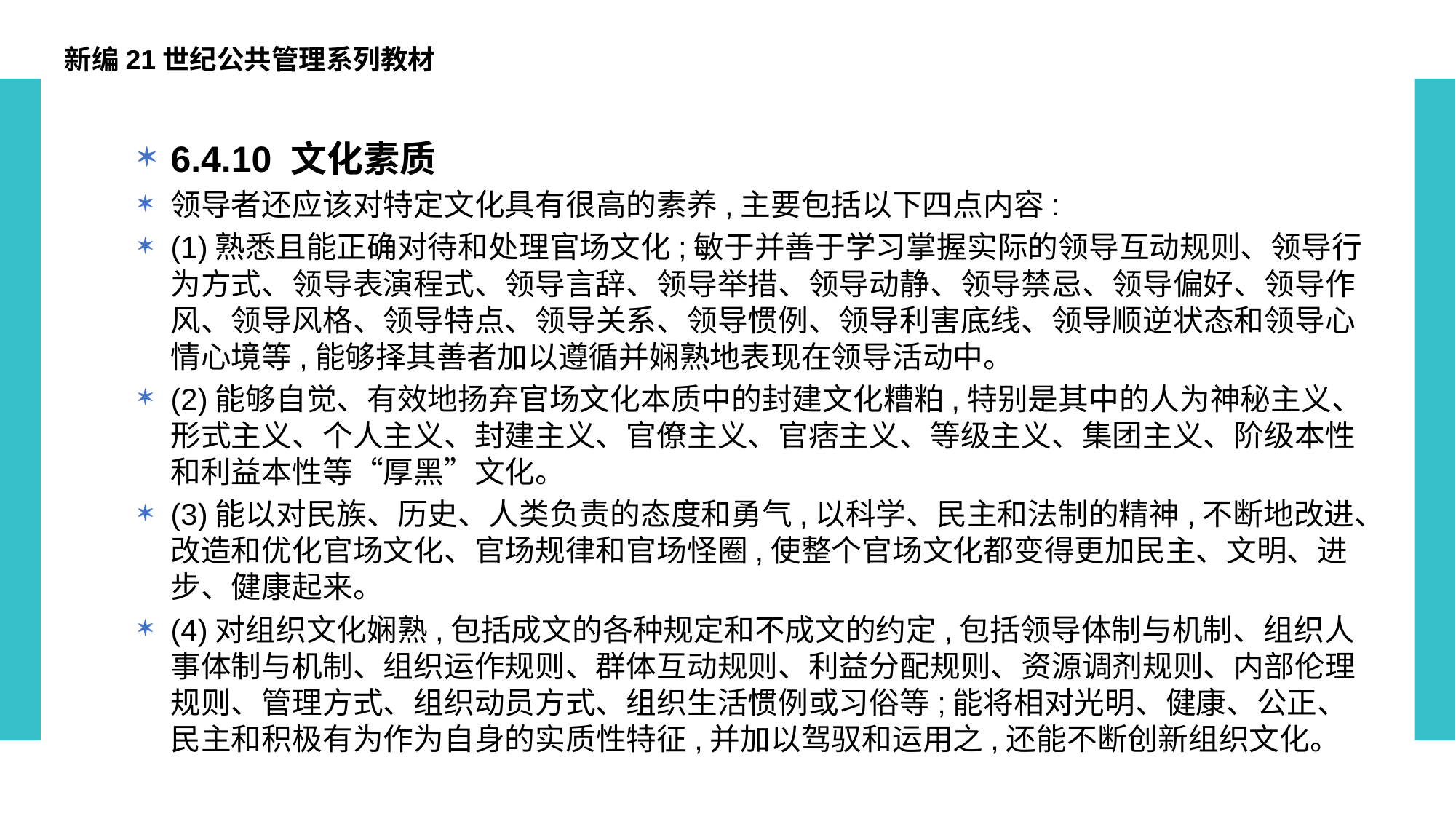

新编21世纪公共管理系列教材
6.4.10 文化素质
领导者还应该对特定文化具有很高的素养,主要包括以下四点内容:
(1)熟悉且能正确对待和处理官场文化;敏于并善于学习掌握实际的领导互动规则、领导行为方式、领导表演程式、领导言辞、领导举措、领导动静、领导禁忌、领导偏好、领导作风、领导风格、领导特点、领导关系、领导惯例、领导利害底线、领导顺逆状态和领导心情心境等,能够择其善者加以遵循并娴熟地表现在领导活动中。
(2)能够自觉、有效地扬弃官场文化本质中的封建文化糟粕,特别是其中的人为神秘主义、形式主义、个人主义、封建主义、官僚主义、官痞主义、等级主义、集团主义、阶级本性和利益本性等“厚黑”文化。
(3)能以对民族、历史、人类负责的态度和勇气,以科学、民主和法制的精神,不断地改进、改造和优化官场文化、官场规律和官场怪圈,使整个官场文化都变得更加民主、文明、进步、健康起来。
(4)对组织文化娴熟,包括成文的各种规定和不成文的约定,包括领导体制与机制、组织人事体制与机制、组织运作规则、群体互动规则、利益分配规则、资源调剂规则、内部伦理规则、管理方式、组织动员方式、组织生活惯例或习俗等;能将相对光明、健康、公正、民主和积极有为作为自身的实质性特征,并加以驾驭和运用之,还能不断创新组织文化。